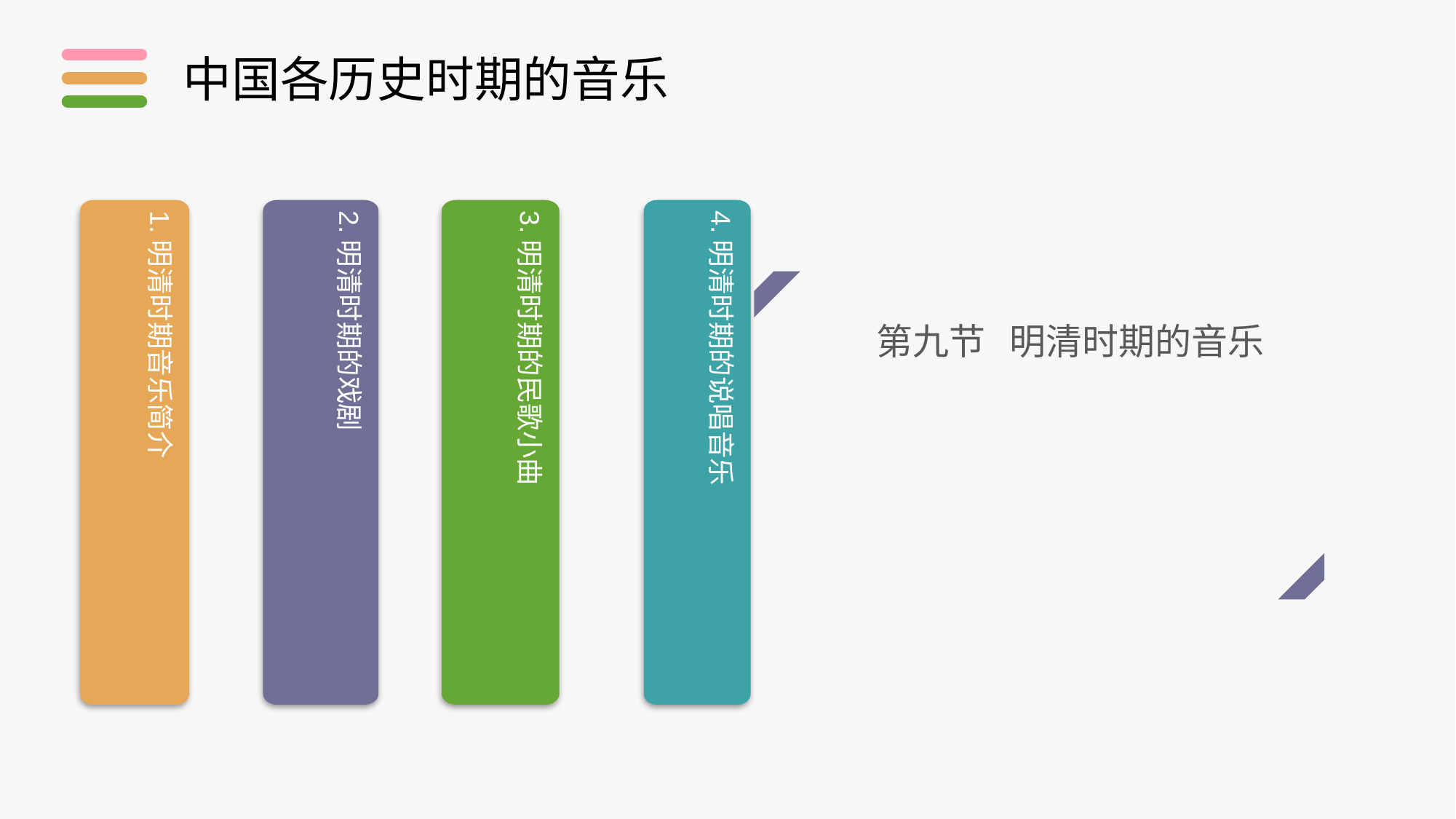

中国各历史时期的音乐
1.明清时期音乐简介
2.明清时期的戏剧
3.明清时期的民歌小曲
4.明清时期的说唱音乐

第九节   明清时期的音乐